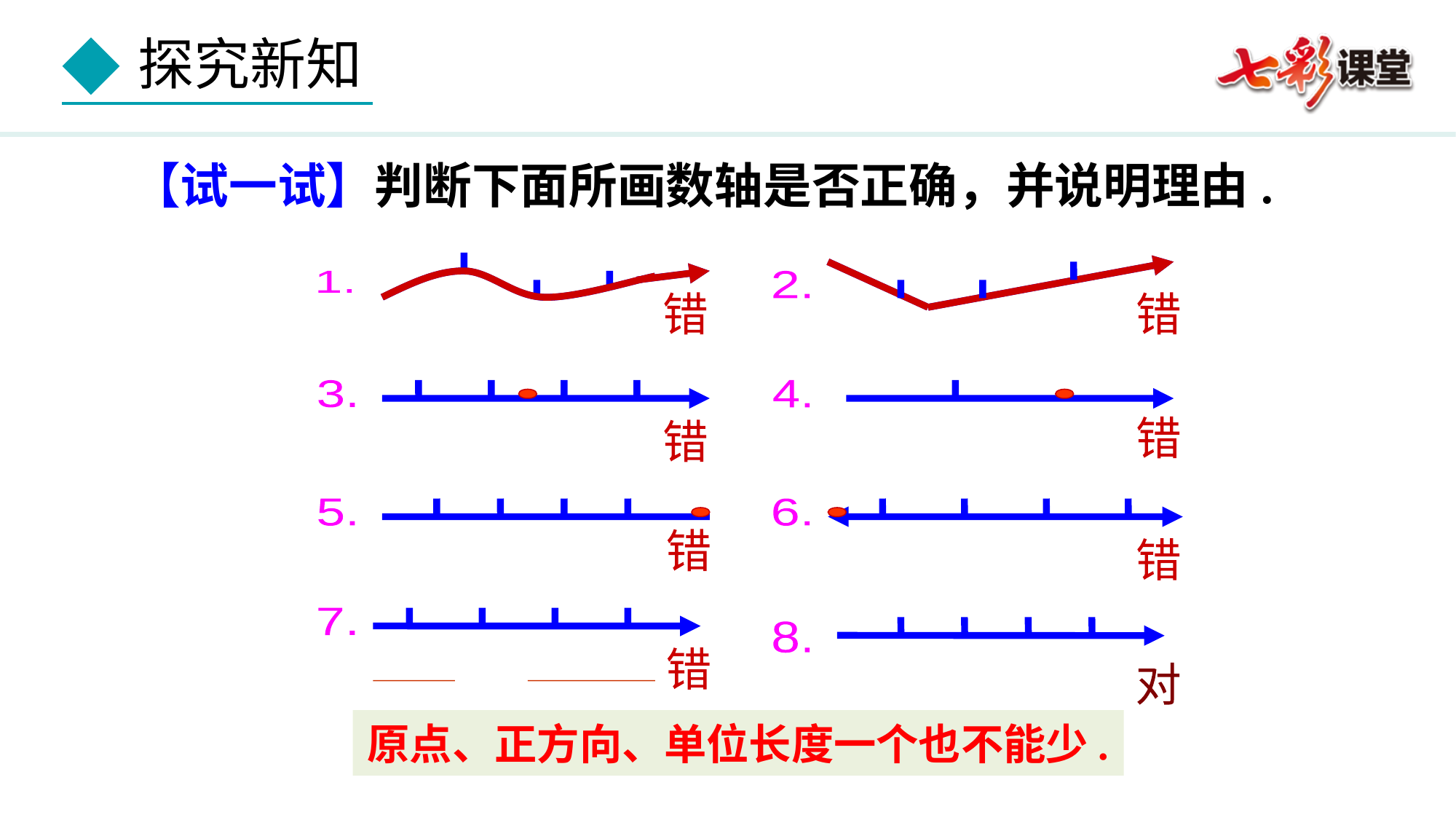

【试一试】判断下面所画数轴是否正确，并说明理由.

2.
1.

-2
1
错
错
1
-1
0
0
3.

4.

-2
2
0
-1
1
错
错
5.

6.

错
-1
1
2
-1
2
0
0
1
错
7.

8.

1
0
-1
-2
错
-1
0
1
2
对

原点、正方向、单位长度一个也不能少.